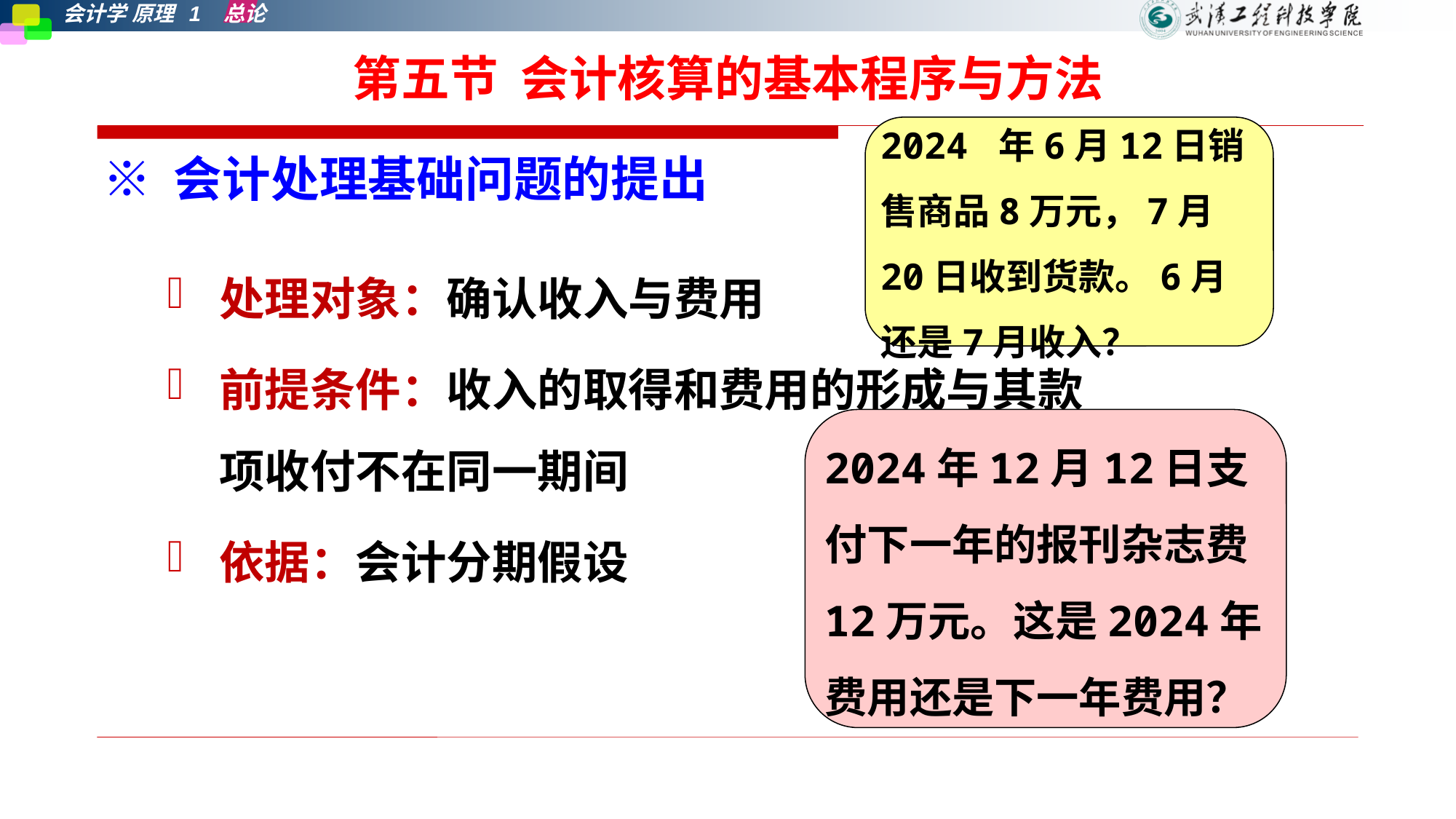

# 第五节  会计核算的基本程序与方法
2024 年6月12日销售商品8万元，7月20日收到货款。6月还是7月收入？
※ 会计处理基础问题的提出
处理对象：确认收入与费用
前提条件：收入的取得和费用的形成与其款项收付不在同一期间
依据：会计分期假设
2024年12月12日支付下一年的报刊杂志费12万元。这是2024年费用还是下一年费用？